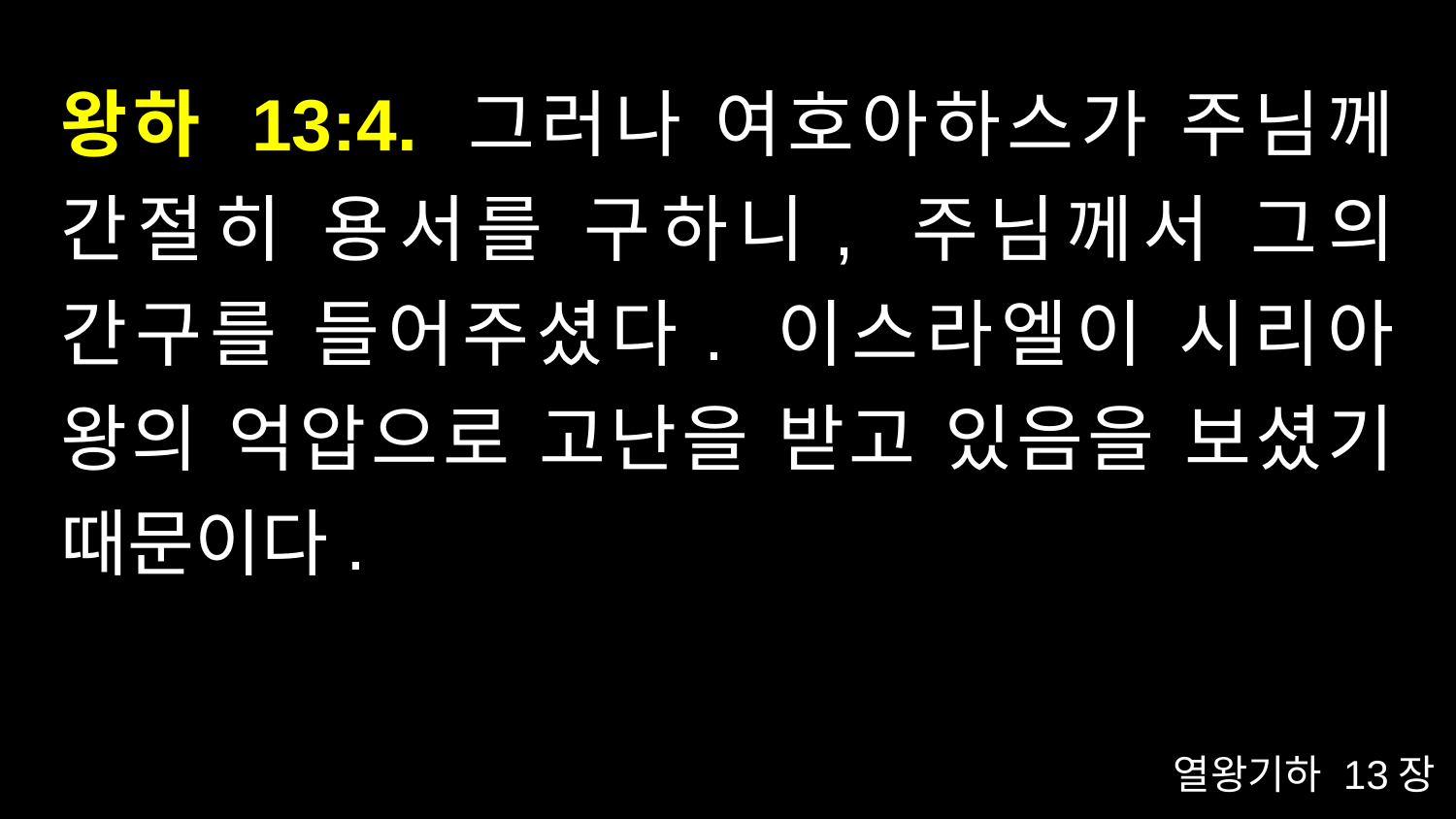

# 왕하 13:4. 그러나 여호아하스가 주님께 간절히 용서를 구하니, 주님께서 그의 간구를 들어주셨다. 이스라엘이 시리아 왕의 억압으로 고난을 받고 있음을 보셨기 때문이다.
열왕기하 13장